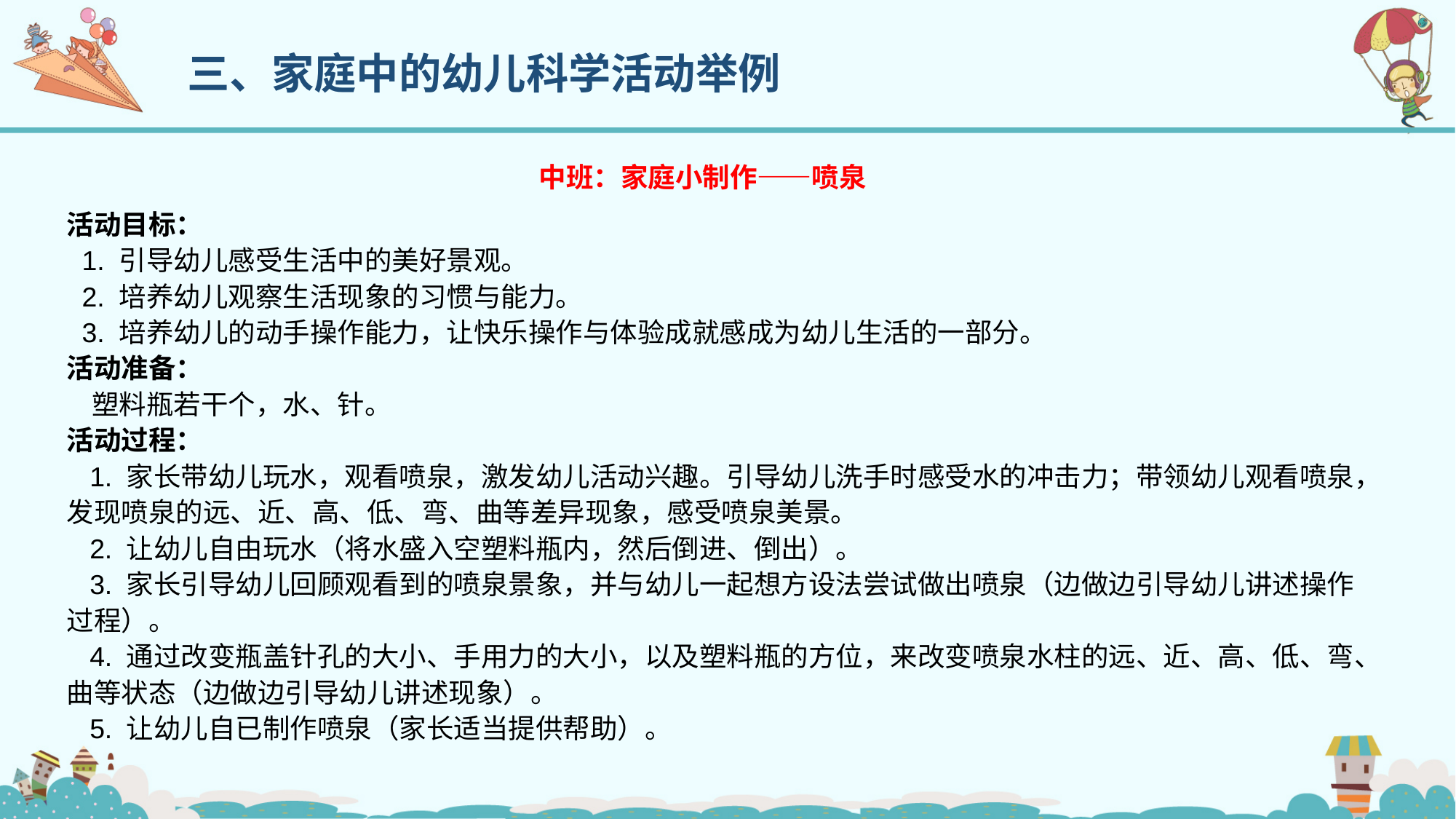

三、家庭中的幼儿科学活动举例

中班：家庭小制作——喷泉
活动目标：
  1. 引导幼儿感受生活中的美好景观。
  2. 培养幼儿观察生活现象的习惯与能力。
  3. 培养幼儿的动手操作能力，让快乐操作与体验成就感成为幼儿生活的一部分。
活动准备：
   塑料瓶若干个，水、针。
活动过程：
   1. 家长带幼儿玩水，观看喷泉，激发幼儿活动兴趣。引导幼儿洗手时感受水的冲击力；带领幼儿观看喷泉，发现喷泉的远、近、高、低、弯、曲等差异现象，感受喷泉美景。
   2. 让幼儿自由玩水（将水盛入空塑料瓶内，然后倒进、倒出）。
   3. 家长引导幼儿回顾观看到的喷泉景象，并与幼儿一起想方设法尝试做出喷泉（边做边引导幼儿讲述操作过程）。
   4. 通过改变瓶盖针孔的大小、手用力的大小，以及塑料瓶的方位，来改变喷泉水柱的远、近、高、低、弯、曲等状态（边做边引导幼儿讲述现象）。
   5. 让幼儿自已制作喷泉（家长适当提供帮助）。